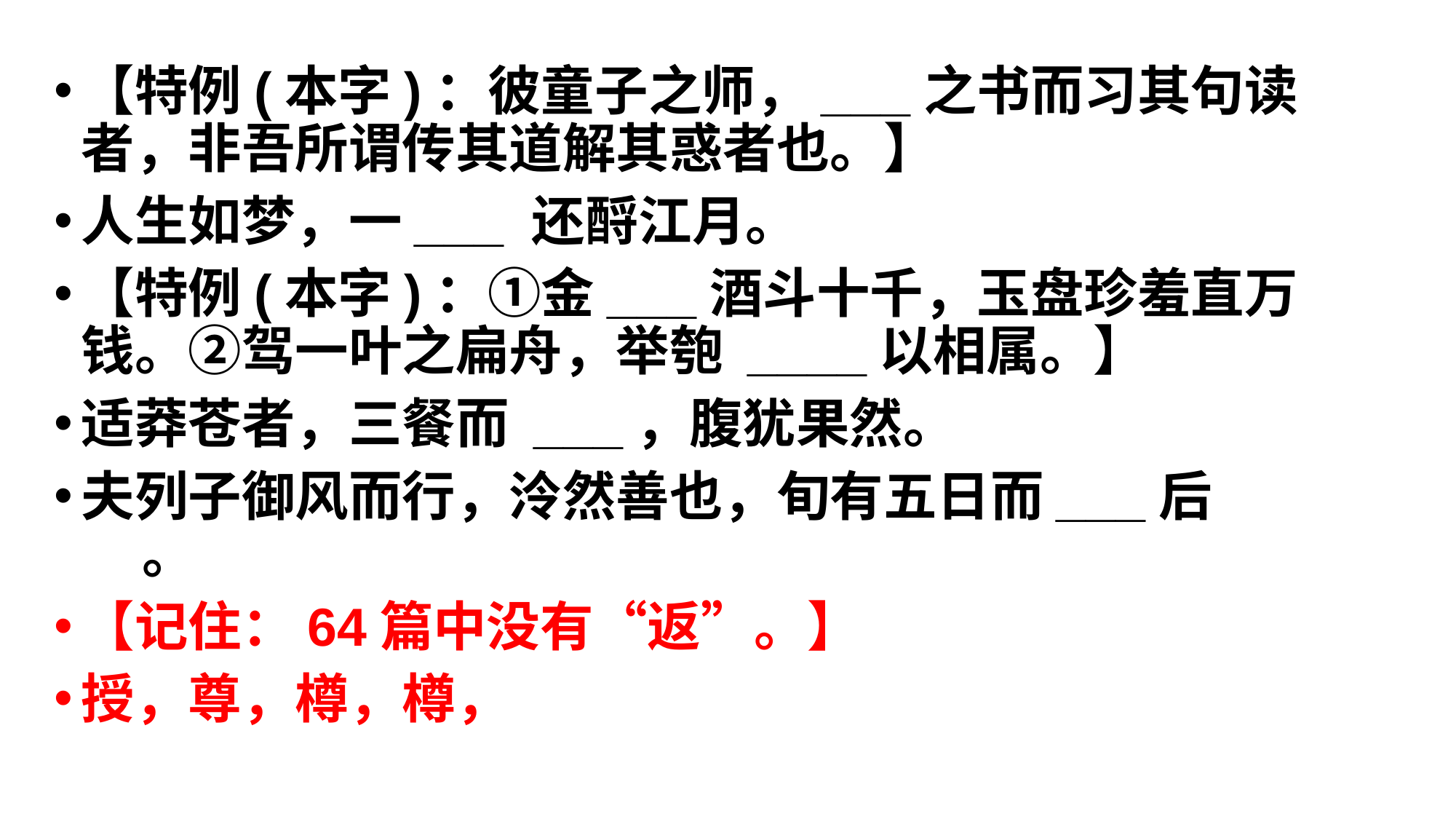

【特例(本字)：彼童子之师，___之书而习其句读者，非吾所谓传其道解其惑者也。】
人生如梦，一___ 还酹江月。
【特例(本字)：①金___酒斗十千，玉盘珍羞直万钱。②驾一叶之扁舟，举匏 ____以相属。】
适莽苍者，三餐而 ___，腹犹果然。
夫列子御风而行，泠然善也，旬有五日而___后                。
【记住：64篇中没有“返”。】
授，尊，樽，樽，